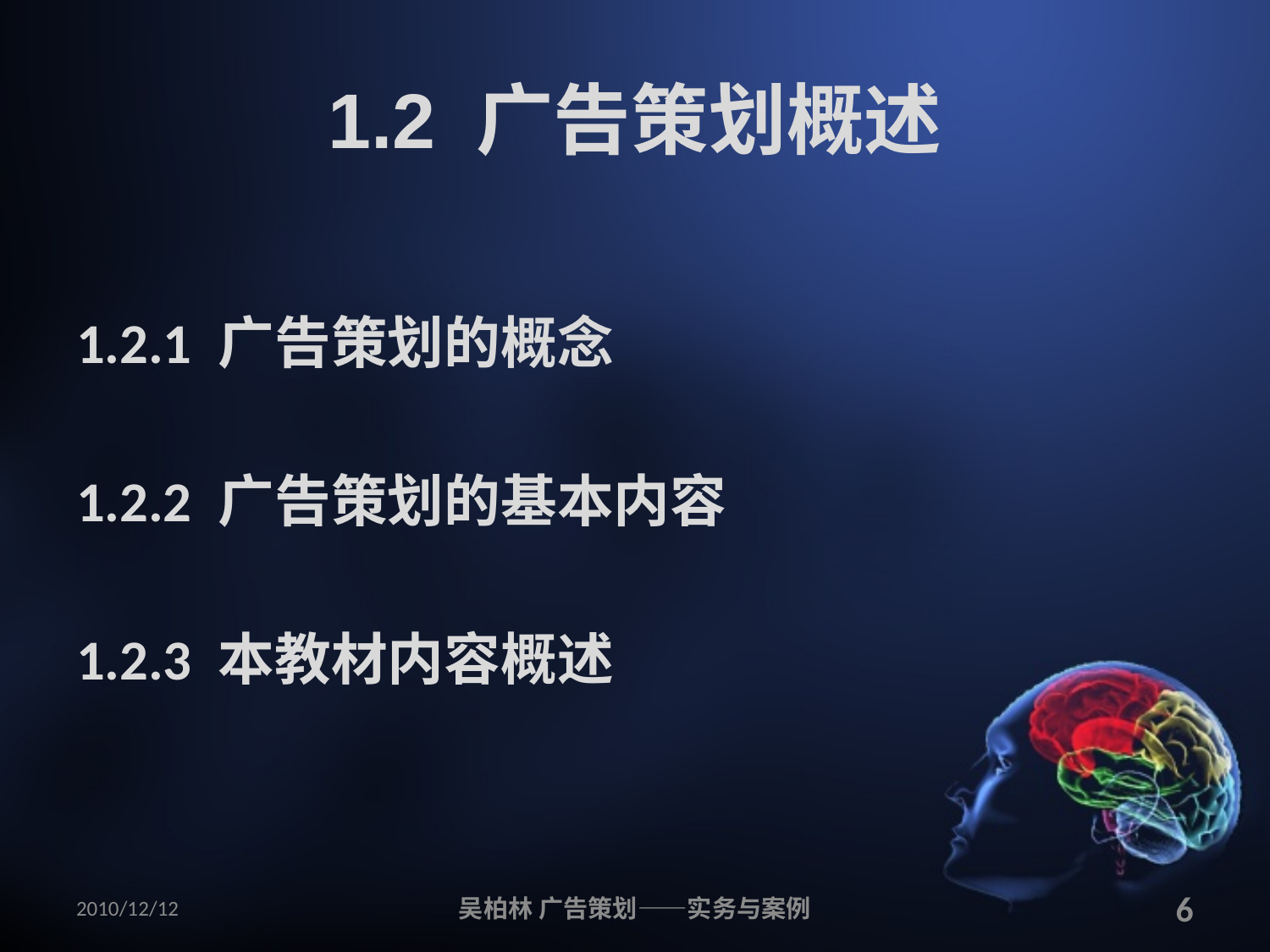

# 1.2 广告策划概述

1.2.1 广告策划的概念

1.2.2 广告策划的基本内容

1.2.3 本教材内容概述

2010/12/12
吴柏林 广告策划——实务与案例
6